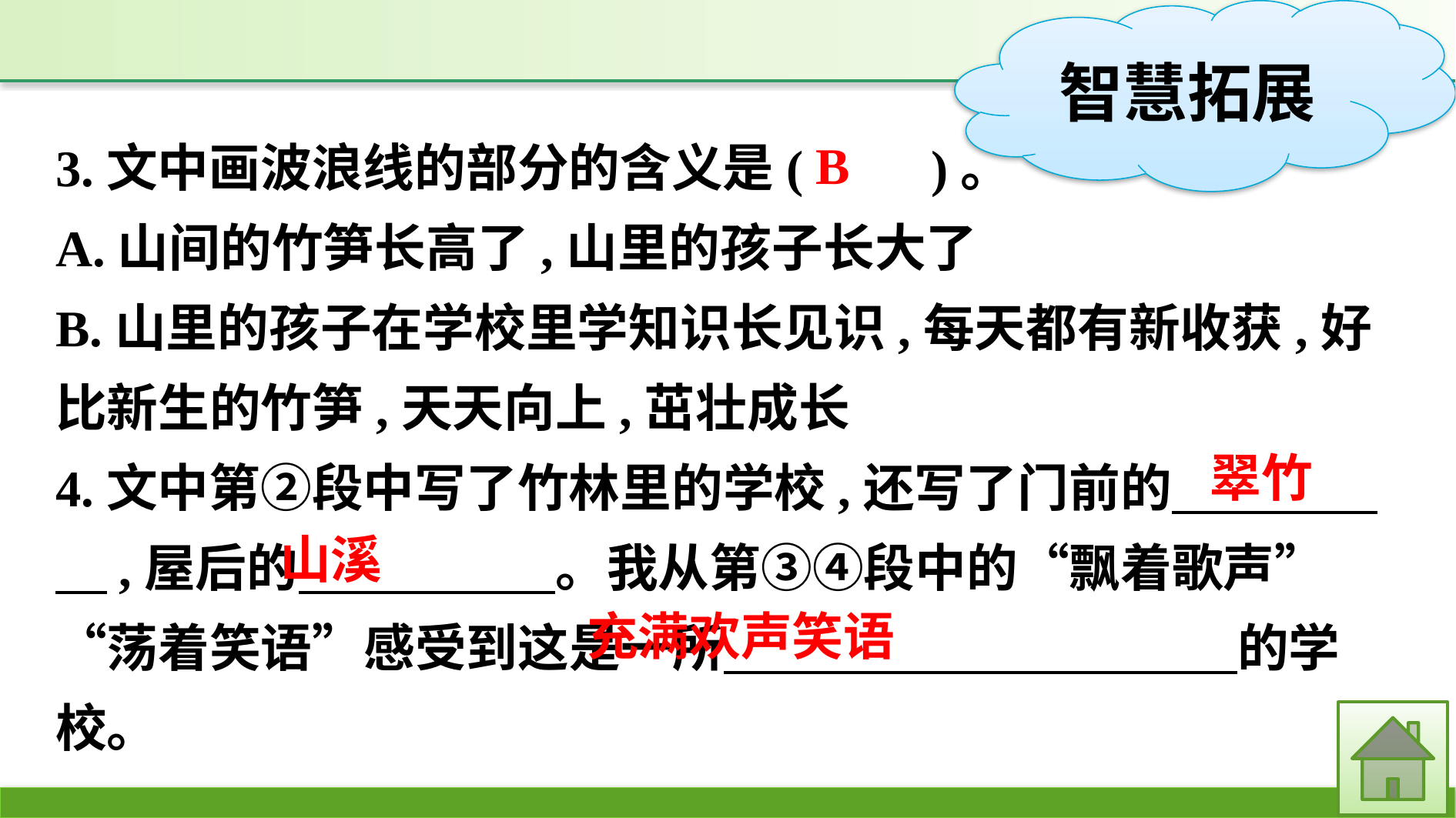

3.文中画波浪线的部分的含义是(　　)。
A.山间的竹笋长高了,山里的孩子长大了
B.山里的孩子在学校里学知识长见识,每天都有新收获,好比新生的竹笋,天天向上,茁壮成长
4.文中第②段中写了竹林里的学校,还写了门前的　　　　　,屋后的　　　　　。我从第③④段中的“飘着歌声”“荡着笑语”感受到这是一所　　　　　　　　　　的学校。
B
翠竹
山溪
充满欢声笑语